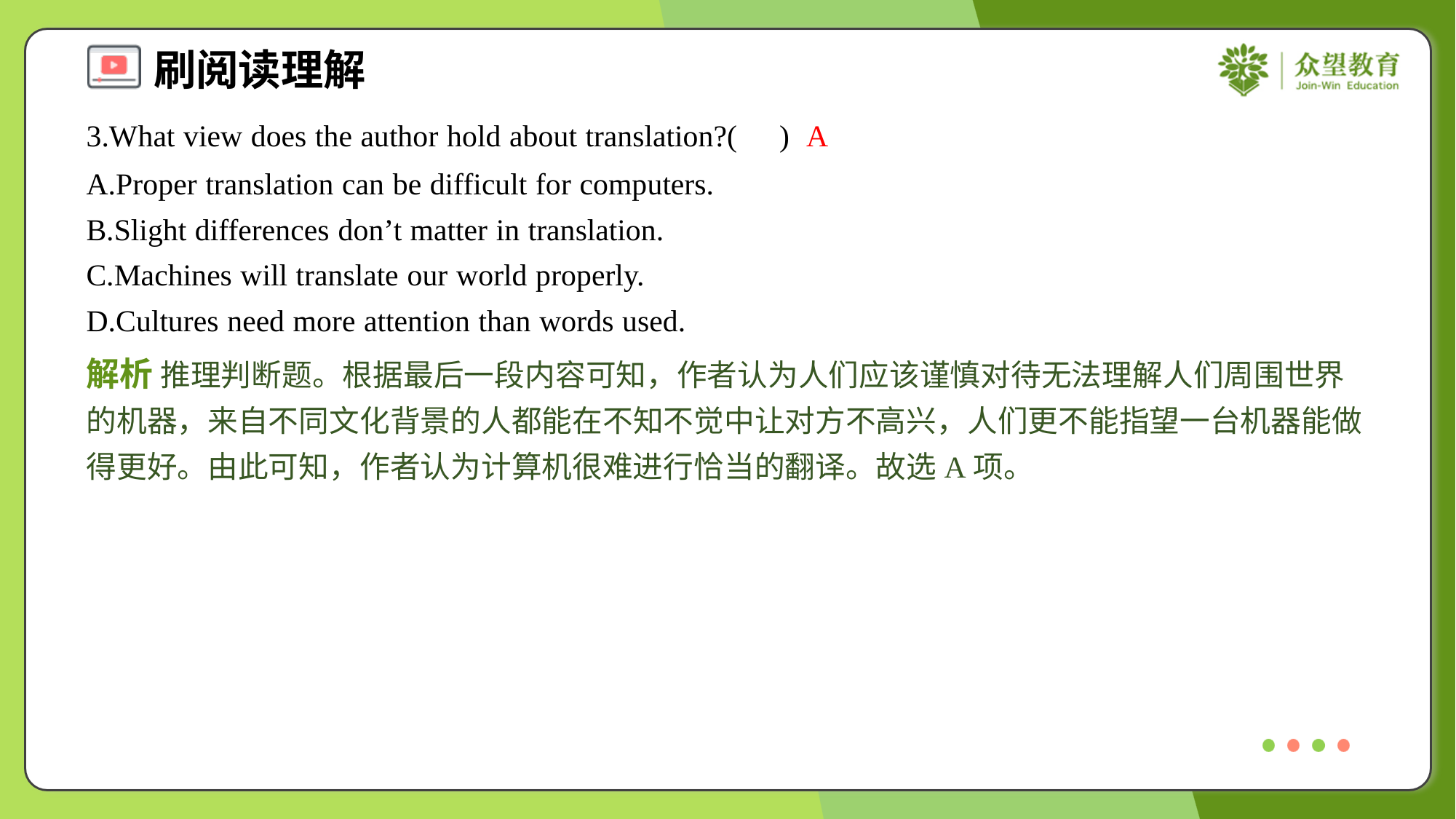

3.What view does the author hold about translation?(     )
A
A.Proper translation can be difficult for computers.
B.Slight differences don’t matter in translation.
C.Machines will translate our world properly.
D.Cultures need more attention than words used.
解析 推理判断题。根据最后一段内容可知，作者认为人们应该谨慎对待无法理解人们周围世界的机器，来自不同文化背景的人都能在不知不觉中让对方不高兴，人们更不能指望一台机器能做得更好。由此可知，作者认为计算机很难进行恰当的翻译。故选A项。